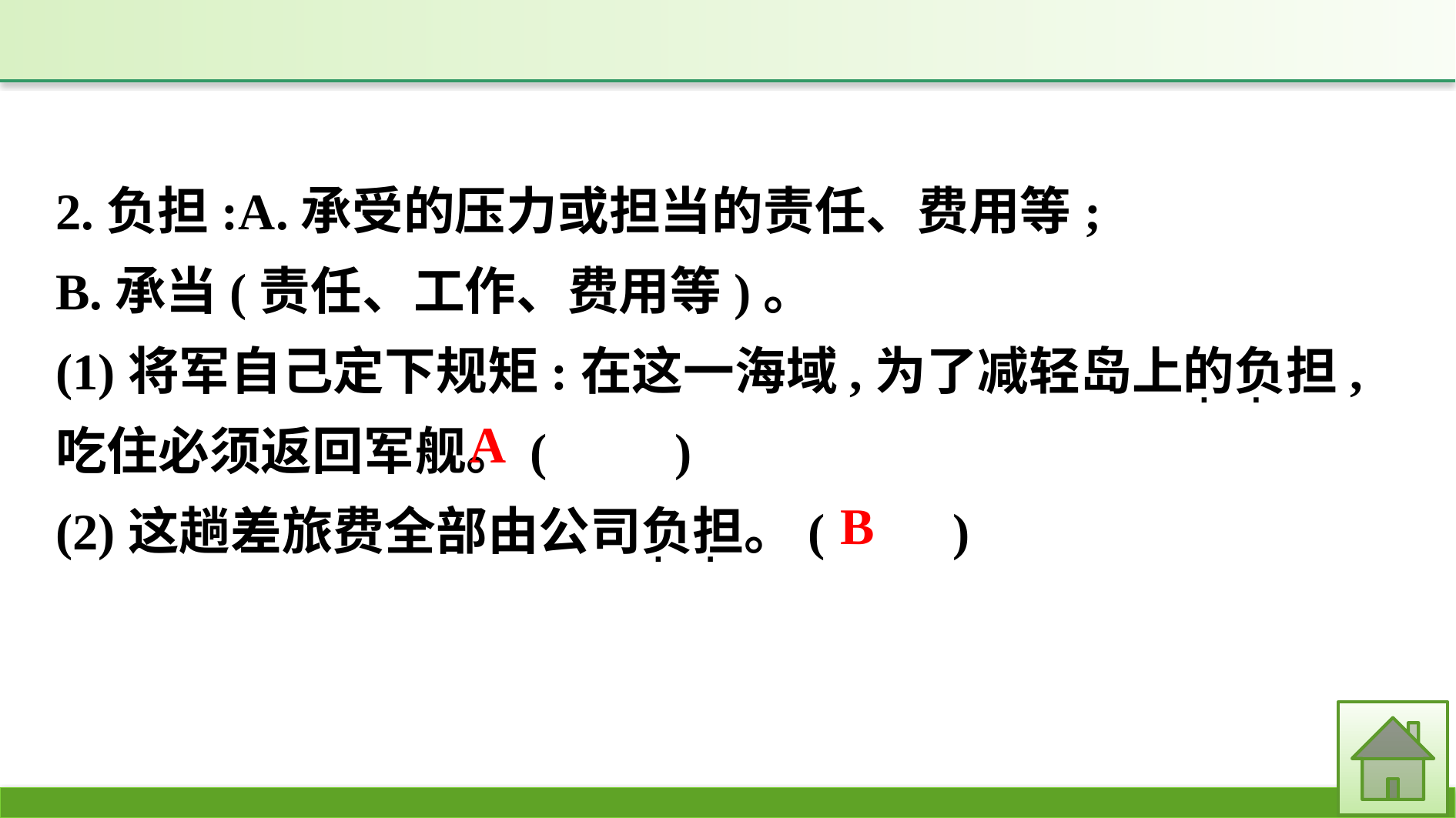

2.负担:A.承受的压力或担当的责任、费用等;
B.承当(责任、工作、费用等)。
(1)将军自己定下规矩:在这一海域,为了减轻岛上的负担,吃住必须返回军舰。(　　)
(2)这趟差旅费全部由公司负担。(　　)
·
·
A
B
·
·